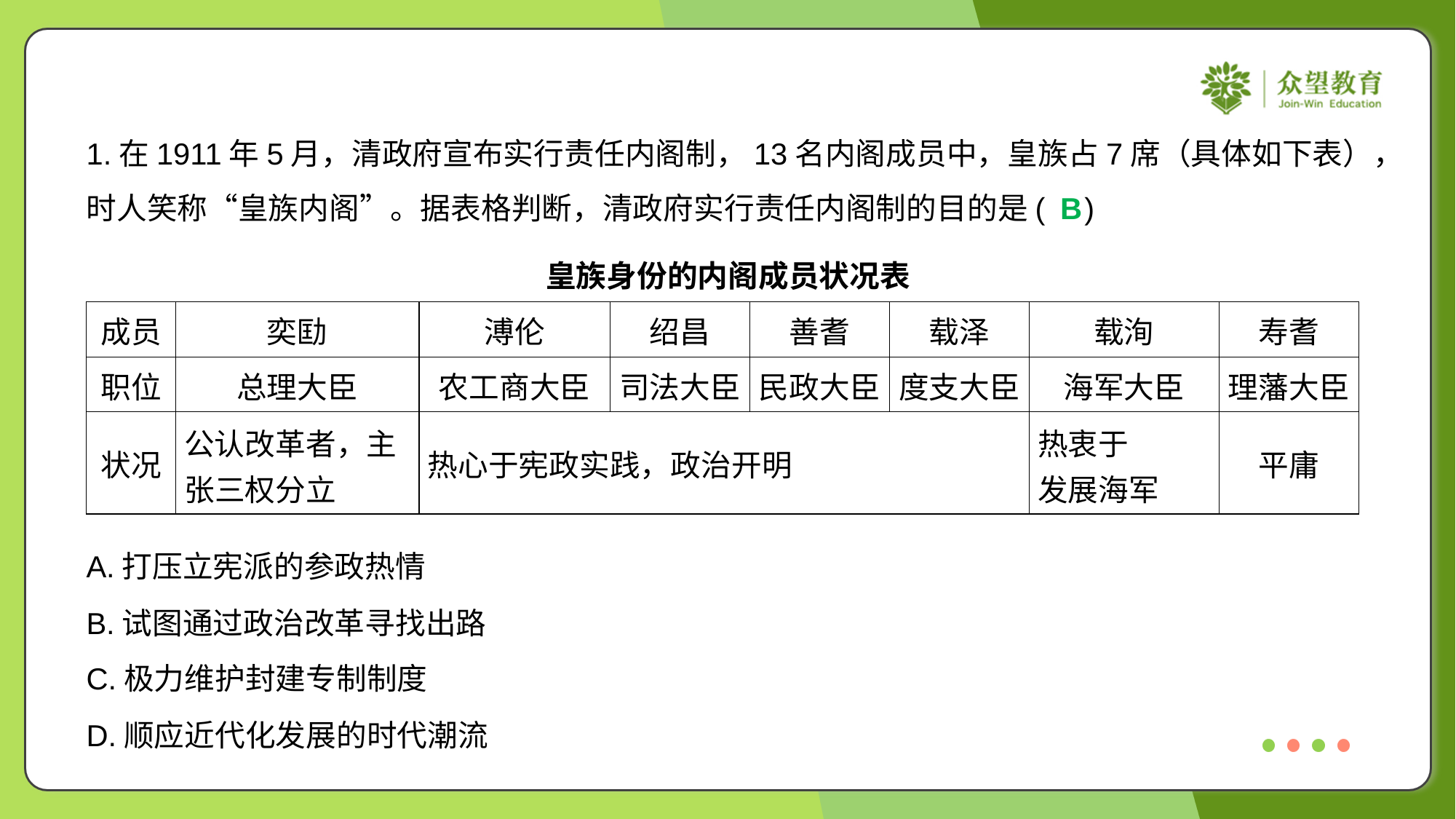

1.在1911年5月，清政府宣布实行责任内阁制，13名内阁成员中，皇族占7席（具体如下表），
时人笑称“皇族内阁”。据表格判断，清政府实行责任内阁制的目的是(     )
B
皇族身份的内阁成员状况表
| 成员 | 奕劻 | 溥伦 | 绍昌 | 善耆 | 载泽 | 载洵 | 寿耆 |
| --- | --- | --- | --- | --- | --- | --- | --- |
| 职位 | 总理大臣 | 农工商大臣 | 司法大臣 | 民政大臣 | 度支大臣 | 海军大臣 | 理藩大臣 |
| 状况 | 公认改革者，主 张三权分立 | 热心于宪政实践，政治开明 |  |  |  | 热衷于 发展海军 | 平庸 |
A.打压立宪派的参政热情
B.试图通过政治改革寻找出路
C.极力维护封建专制制度
D.顺应近代化发展的时代潮流